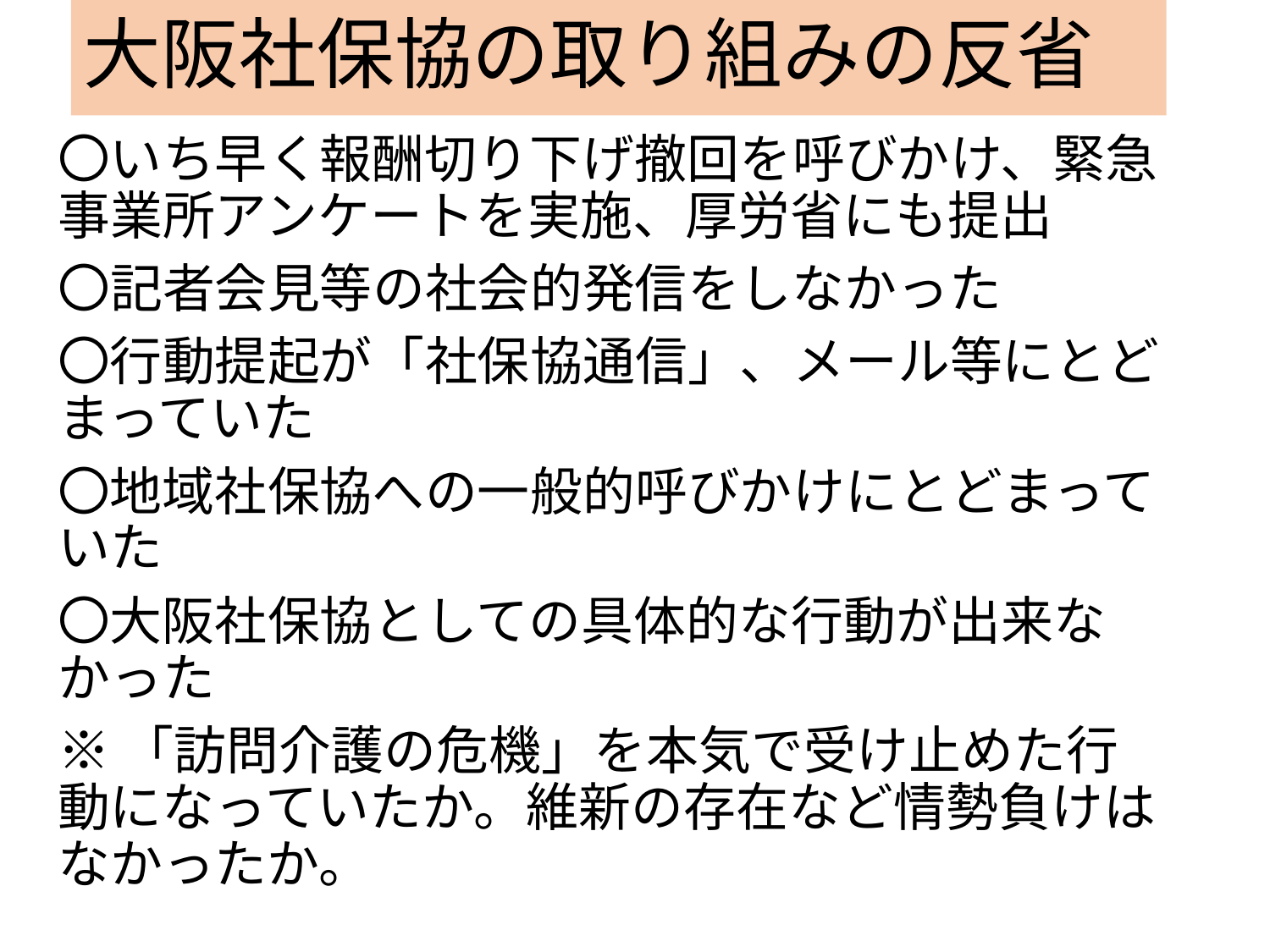

# 大阪社保協の取り組みの反省
〇いち早く報酬切り下げ撤回を呼びかけ、緊急事業所アンケートを実施、厚労省にも提出
〇記者会見等の社会的発信をしなかった
〇行動提起が「社保協通信」、メール等にとどまっていた
〇地域社保協への一般的呼びかけにとどまっていた
〇大阪社保協としての具体的な行動が出来なかった
※「訪問介護の危機」を本気で受け止めた行動になっていたか。維新の存在など情勢負けはなかったか。